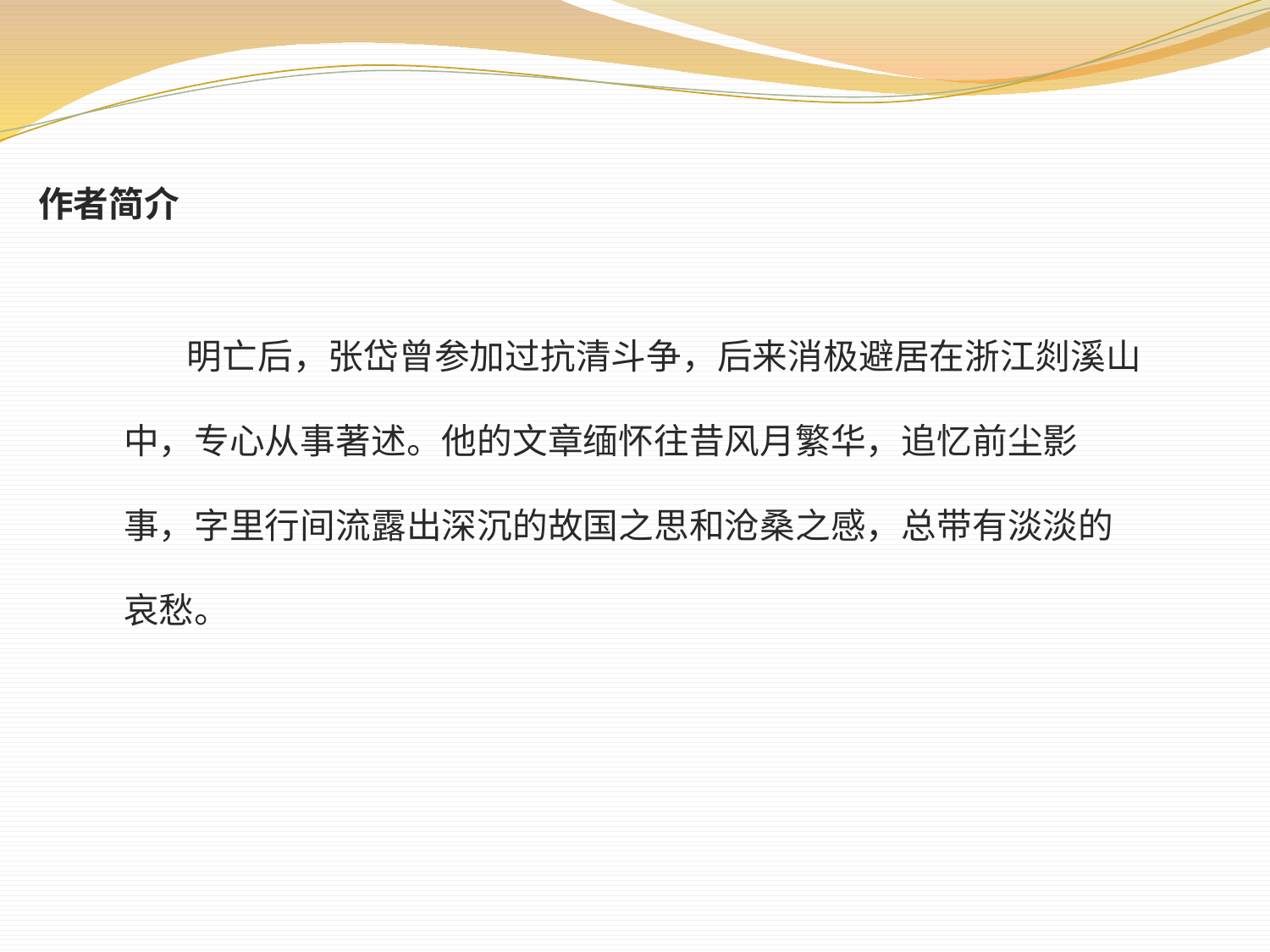

作者简介
       明亡后，张岱曾参加过抗清斗争，后来消极避居在浙江剡溪山中，专心从事著述。他的文章缅怀往昔风月繁华，追忆前尘影事，字里行间流露出深沉的故国之思和沧桑之感，总带有淡淡的哀愁。